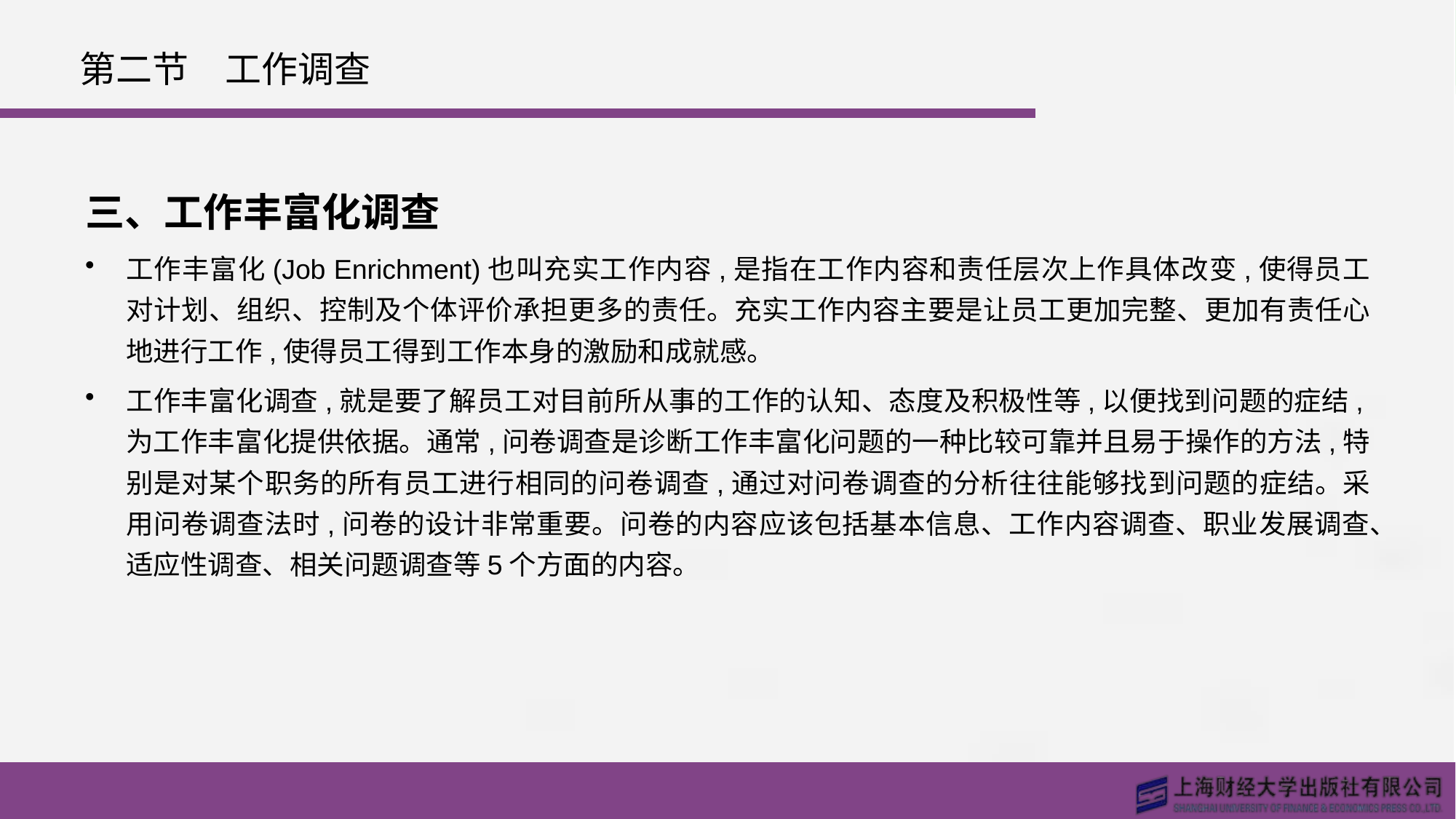

# 第二节　工作调查
三、工作丰富化调查
工作丰富化(Job Enrichment)也叫充实工作内容,是指在工作内容和责任层次上作具体改变,使得员工对计划、组织、控制及个体评价承担更多的责任。充实工作内容主要是让员工更加完整、更加有责任心地进行工作,使得员工得到工作本身的激励和成就感。
工作丰富化调查,就是要了解员工对目前所从事的工作的认知、态度及积极性等,以便找到问题的症结,为工作丰富化提供依据。通常,问卷调查是诊断工作丰富化问题的一种比较可靠并且易于操作的方法,特别是对某个职务的所有员工进行相同的问卷调查,通过对问卷调查的分析往往能够找到问题的症结。采用问卷调查法时,问卷的设计非常重要。问卷的内容应该包括基本信息、工作内容调查、职业发展调查、适应性调查、相关问题调查等5个方面的内容。